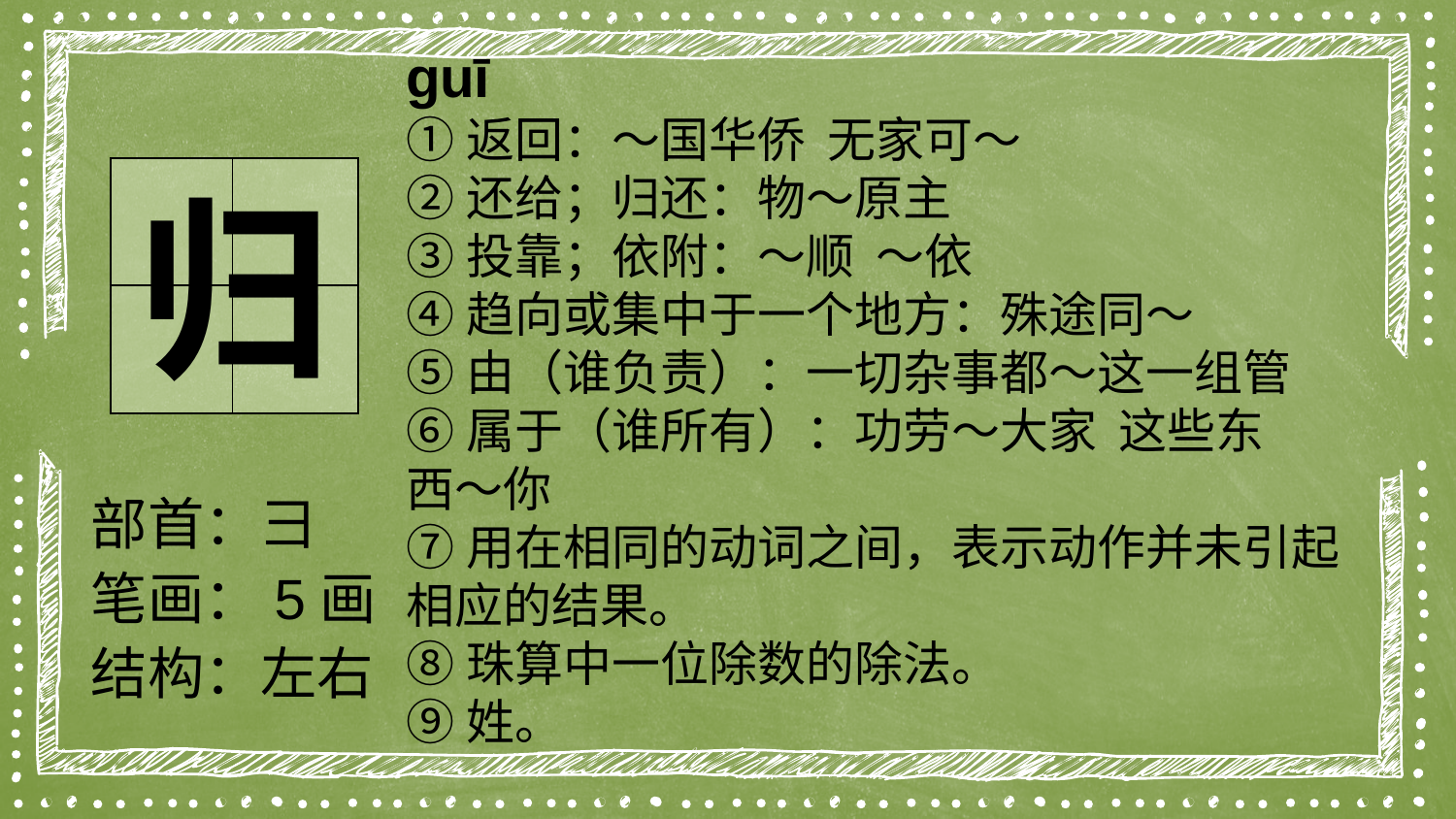

guī
①返回：～国华侨  无家可～
②还给；归还：物～原主
③投靠；依附：～顺  ～依
④趋向或集中于一个地方：殊途同～
⑤由（谁负责）：一切杂事都～这一组管
⑥属于（谁所有）：功劳～大家  这些东西～你
⑦用在相同的动词之间，表示动作并未引起相应的结果。
⑧珠算中一位除数的除法。
⑨姓。
|  |  |
| --- | --- |
|  |  |
归
部首：彐
笔画：5画
结构：左右